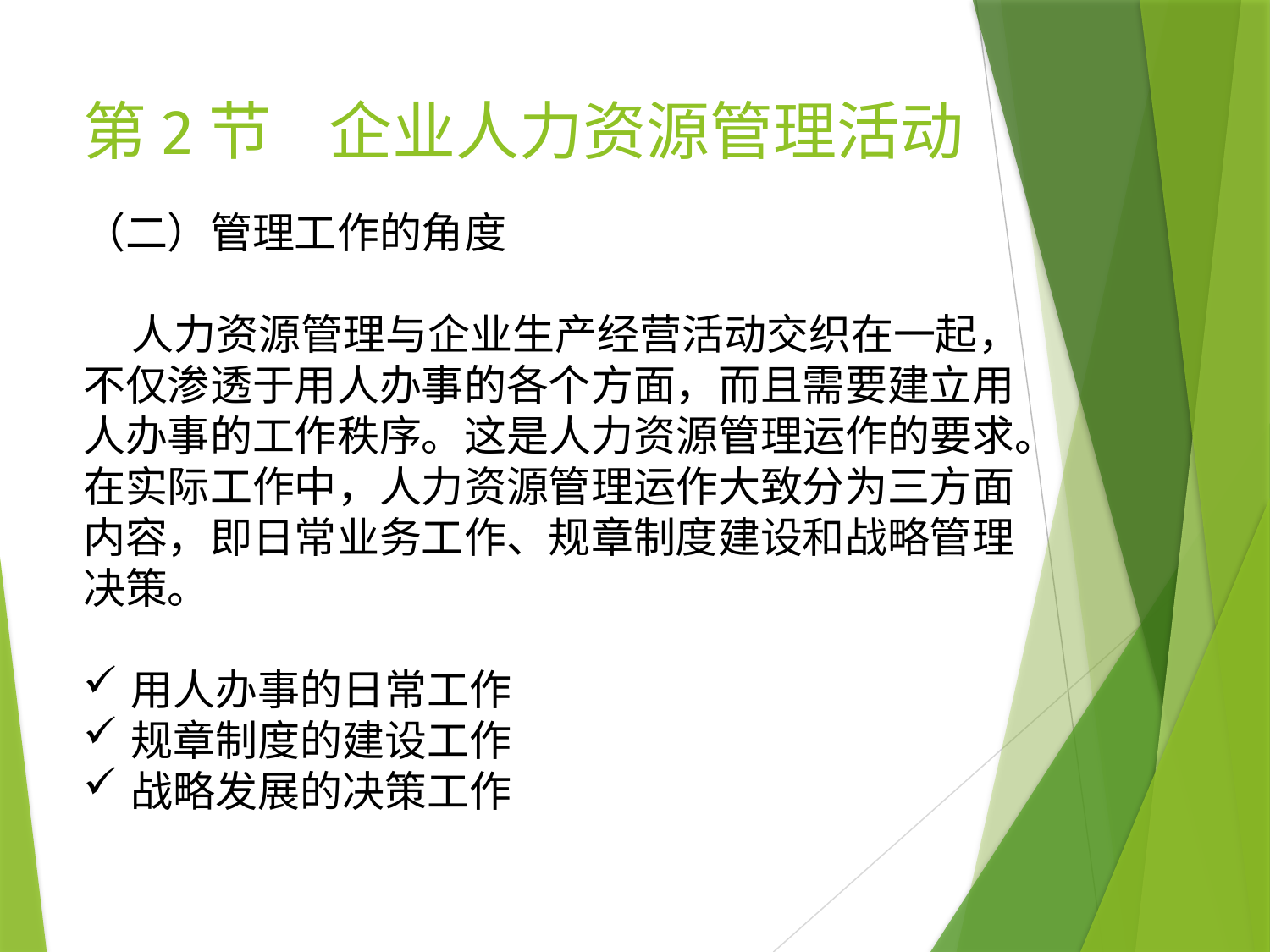

# 第2节    企业人力资源管理活动
（二）管理工作的角度

    人力资源管理与企业生产经营活动交织在一起，不仅渗透于用人办事的各个方面，而且需要建立用人办事的工作秩序。这是人力资源管理运作的要求。在实际工作中，人力资源管理运作大致分为三方面内容，即日常业务工作、规章制度建设和战略管理决策。

用人办事的日常工作
规章制度的建设工作
战略发展的决策工作